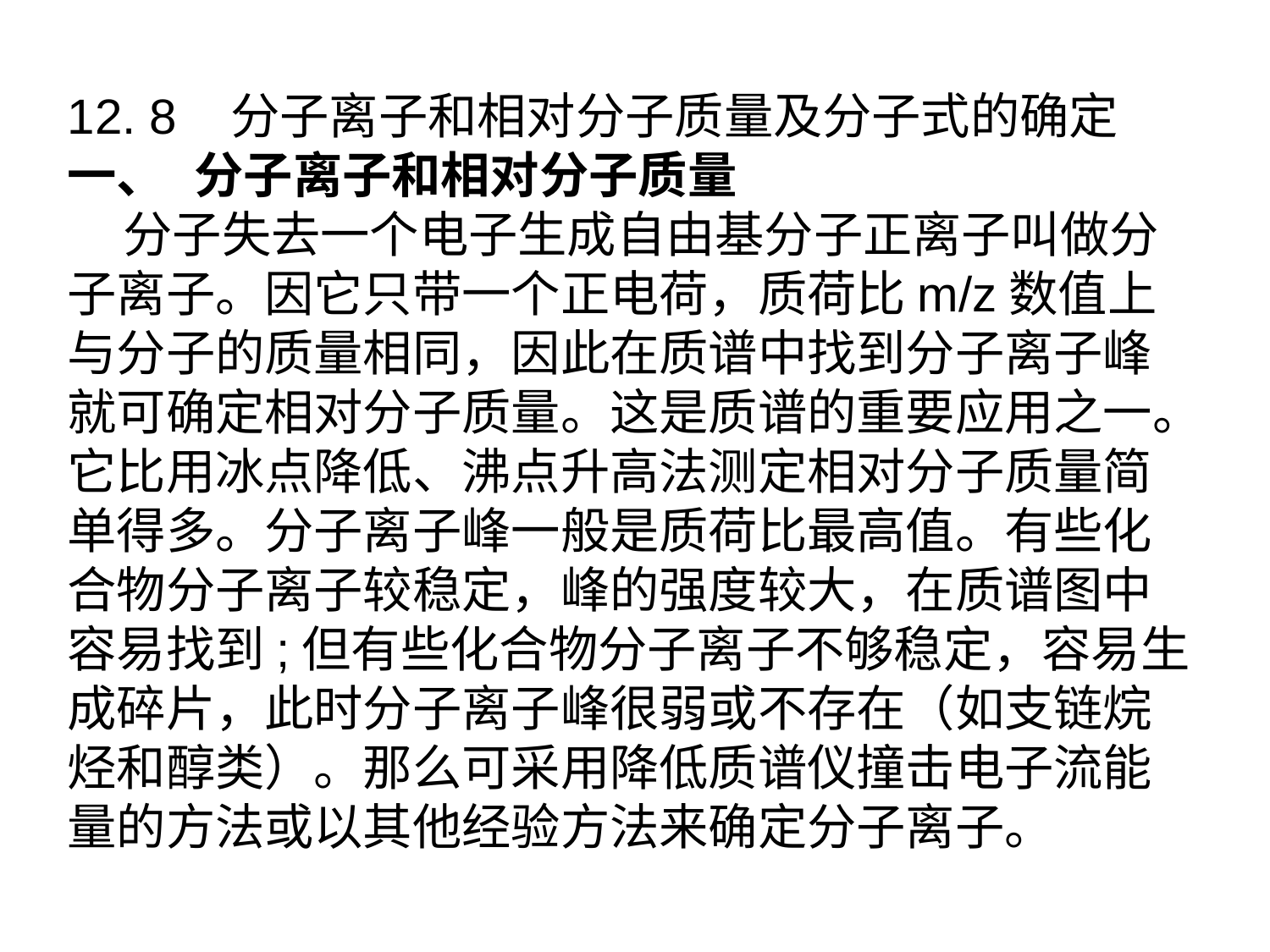

12. 8   分子离子和相对分子质量及分子式的确定
一、	分子离子和相对分子质量
    分子失去一个电子生成自由基分子正离子叫做分子离子。因它只带一个正电荷，质荷比m/z数值上与分子的质量相同，因此在质谱中找到分子离子峰就可确定相对分子质量。这是质谱的重要应用之一。它比用冰点降低、沸点升高法测定相对分子质量简单得多。分子离子峰一般是质荷比最高值。有些化合物分子离子较稳定，峰的强度较大，在质谱图中容易找到;但有些化合物分子离子不够稳定，容易生成碎片，此时分子离子峰很弱或不存在（如支链烷烃和醇类）。那么可采用降低质谱仪撞击电子流能量的方法或以其他经验方法来确定分子离子。